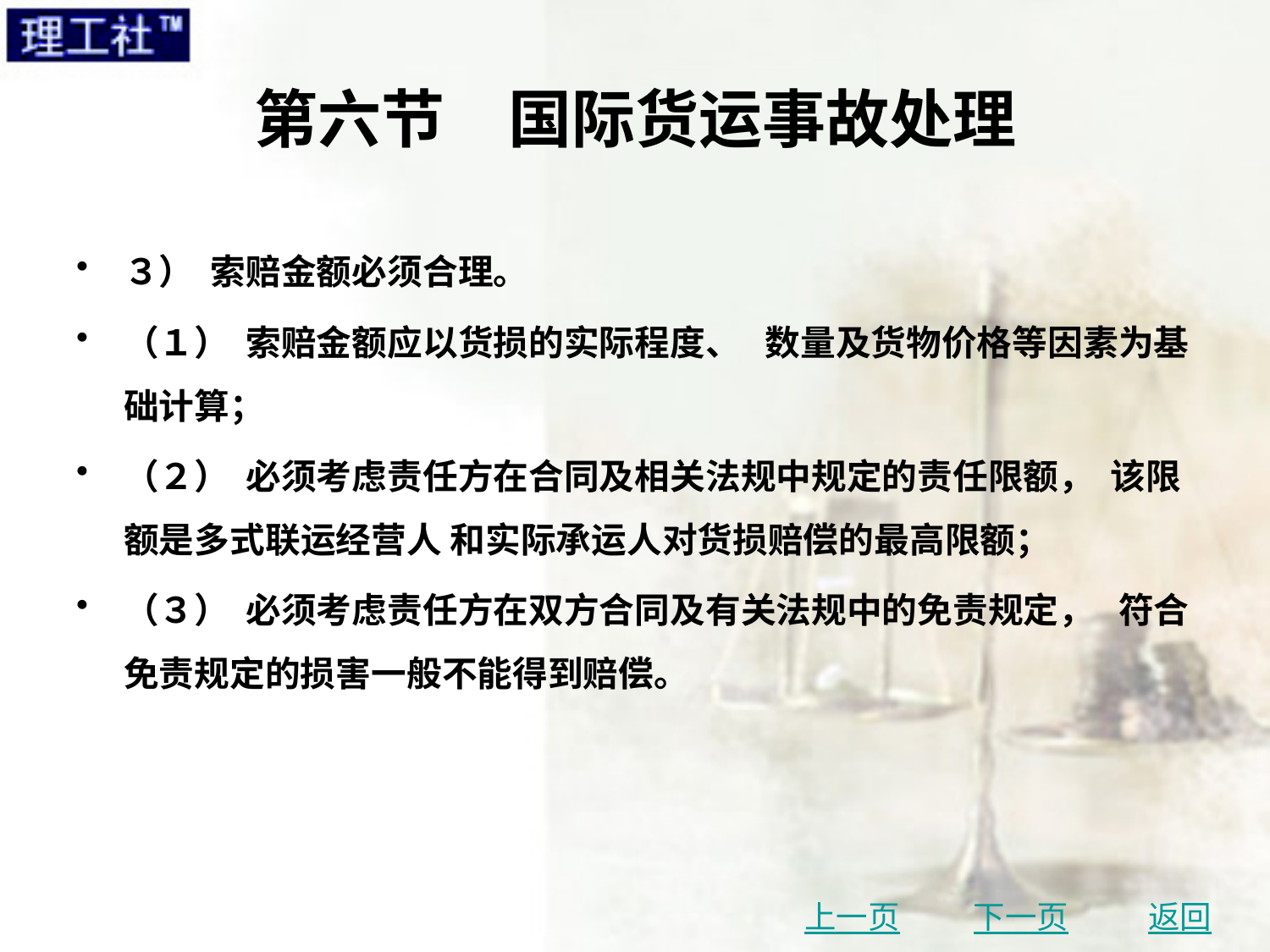

# 第六节　国际货运事故处理
３）  索赔金额必须合理。
（１）  索赔金额应以货损的实际程度、   数量及货物价格等因素为基础计算；
（２）  必须考虑责任方在合同及相关法规中规定的责任限额，  该限额是多式联运经营人 和实际承运人对货损赔偿的最高限额；
（３）  必须考虑责任方在双方合同及有关法规中的免责规定，   符合免责规定的损害一般不能得到赔偿。

上一页
下一页
返回